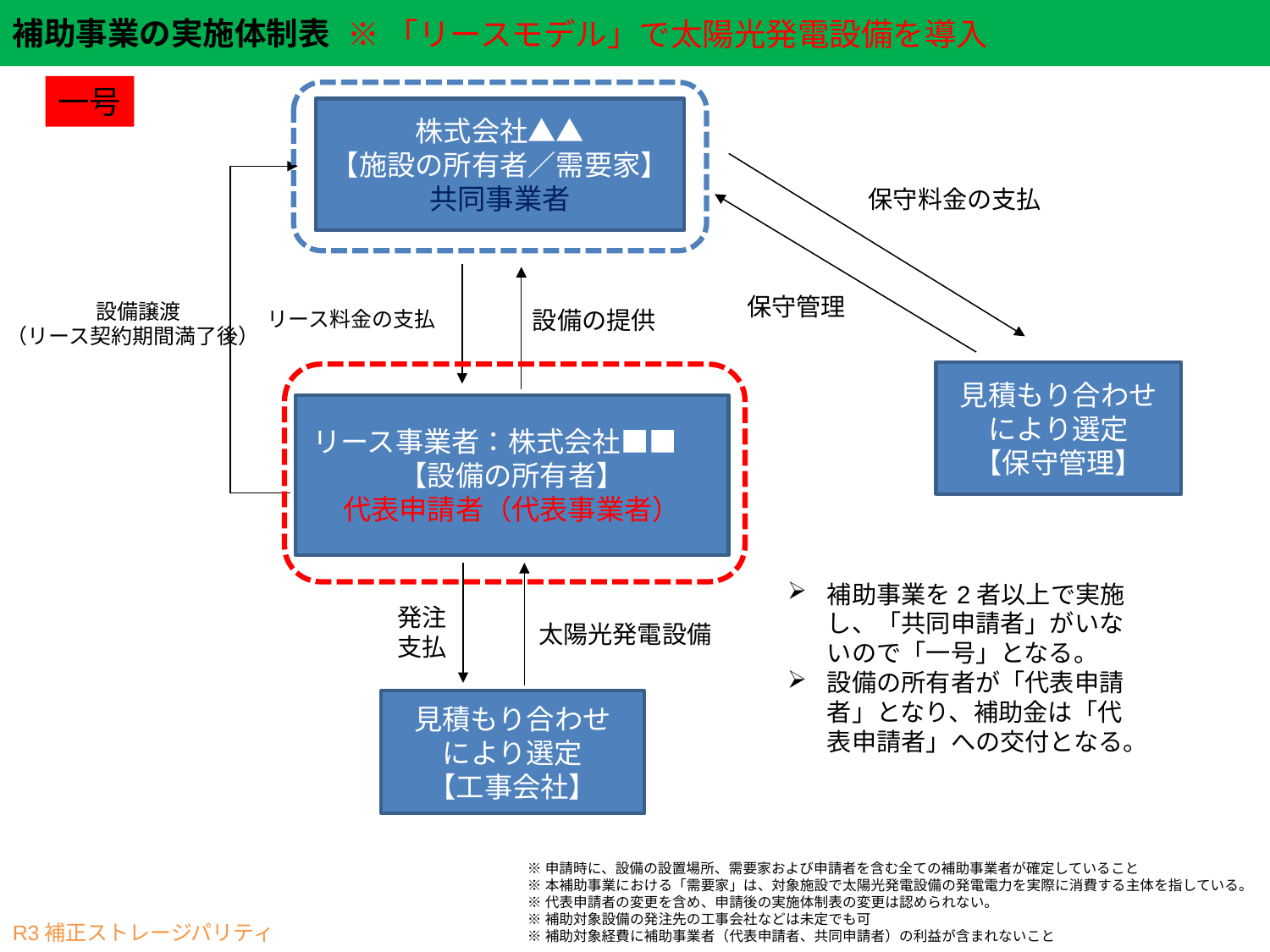

※「リースモデル」で太陽光発電設備を導入
一号

株式会社▲▲
【施設の所有者／需要家】
共同事業者
保守料金の支払
保守管理
設備譲渡
（リース契約期間満了後）
設備の提供
リース料金の支払
見積もり合わせ
により選定
【保守管理】

リース事業者：株式会社■■ 　
【設備の所有者】
代表申請者（代表事業者）
補助事業を2者以上で実施し、「共同申請者」がいないので「一号」となる。
設備の所有者が「代表申請者」となり、補助金は「代表申請者」への交付となる。
発注
支払
太陽光発電設備
見積もり合わせ
により選定
【工事会社】